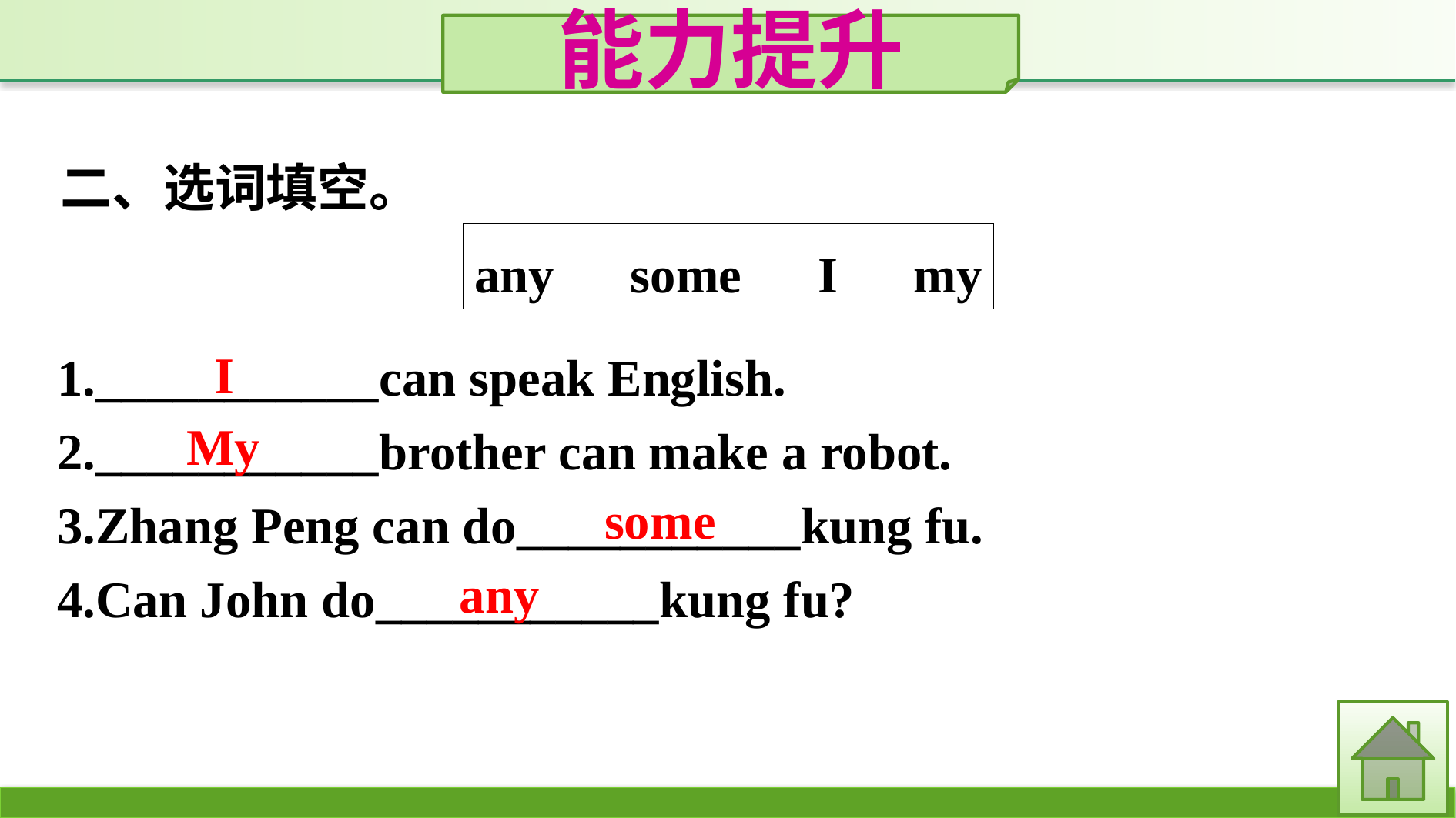

能力提升
二、选词填空。
any　some　I　my
1.___________can speak English.
2.___________brother can make a robot.
3.Zhang Peng can do___________kung fu.
4.Can John do___________kung fu?
I
My
some
any